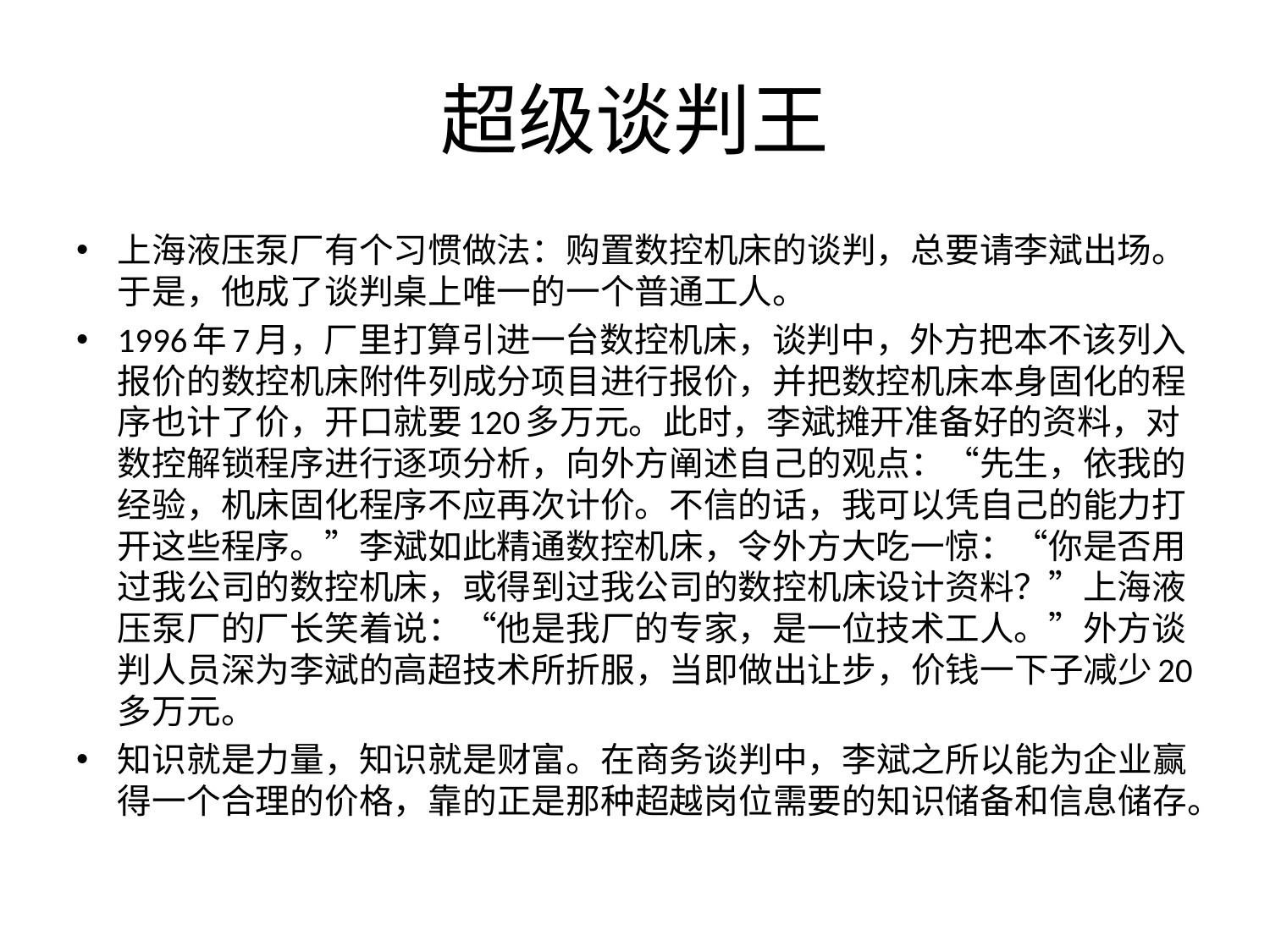

# 超级谈判王
上海液压泵厂有个习惯做法：购置数控机床的谈判，总要请李斌出场。于是，他成了谈判桌上唯一的一个普通工人。
1996年7月，厂里打算引进一台数控机床，谈判中，外方把本不该列入报价的数控机床附件列成分项目进行报价，并把数控机床本身固化的程序也计了价，开口就要120多万元。此时，李斌摊开准备好的资料，对数控解锁程序进行逐项分析，向外方阐述自己的观点：“先生，依我的经验，机床固化程序不应再次计价。不信的话，我可以凭自己的能力打开这些程序。”李斌如此精通数控机床，令外方大吃一惊：“你是否用过我公司的数控机床，或得到过我公司的数控机床设计资料？”上海液压泵厂的厂长笑着说：“他是我厂的专家，是一位技术工人。”外方谈判人员深为李斌的高超技术所折服，当即做出让步，价钱一下子减少20多万元。
知识就是力量，知识就是财富。在商务谈判中，李斌之所以能为企业赢得一个合理的价格，靠的正是那种超越岗位需要的知识储备和信息储存。